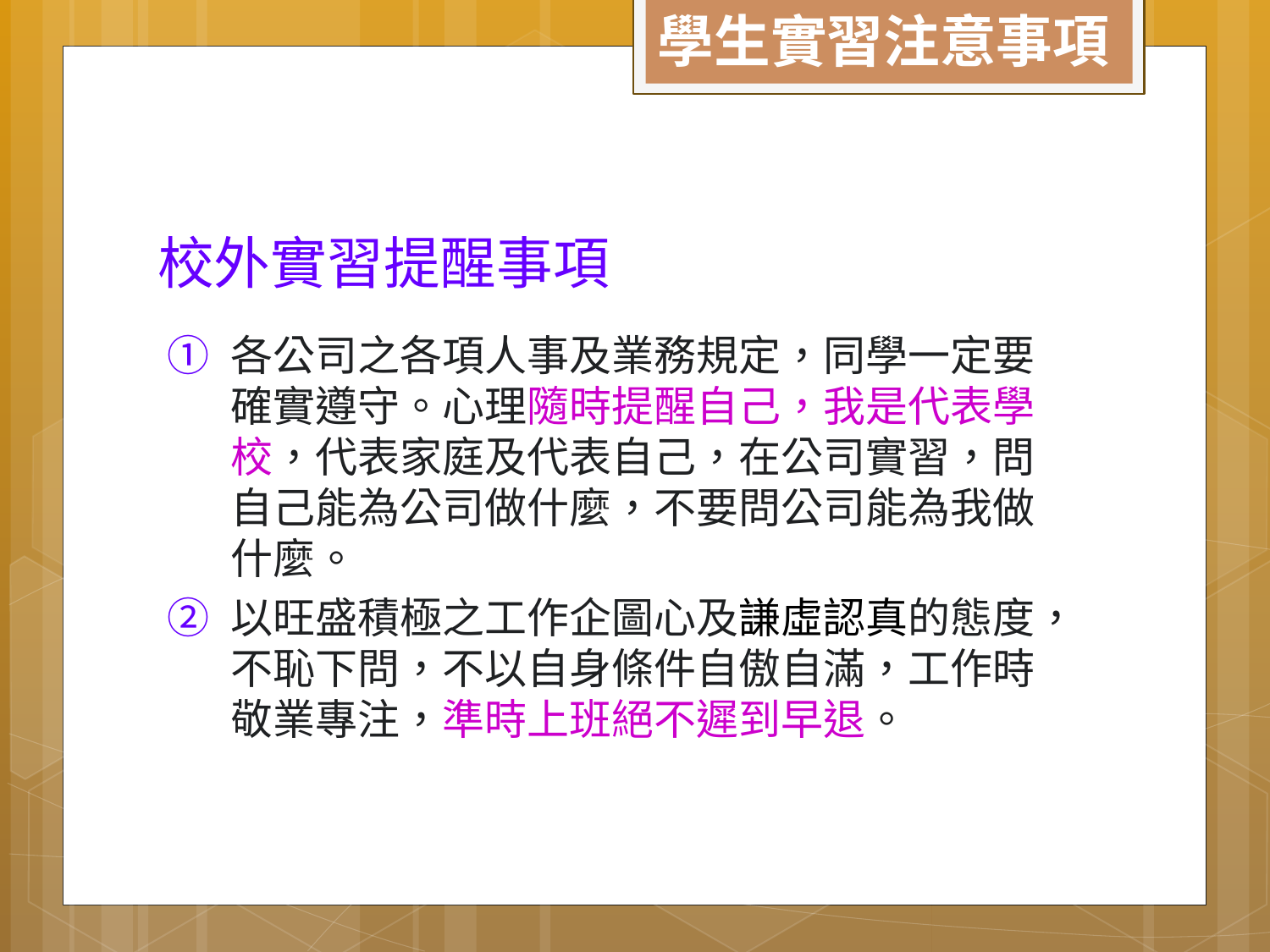

# 校外實習提醒事項
各公司之各項人事及業務規定，同學一定要確實遵守。心理隨時提醒自己，我是代表學校，代表家庭及代表自己，在公司實習，問自己能為公司做什麼，不要問公司能為我做什麼。
以旺盛積極之工作企圖心及謙虛認真的態度，不恥下問，不以自身條件自傲自滿，工作時敬業專注，準時上班絕不遲到早退。